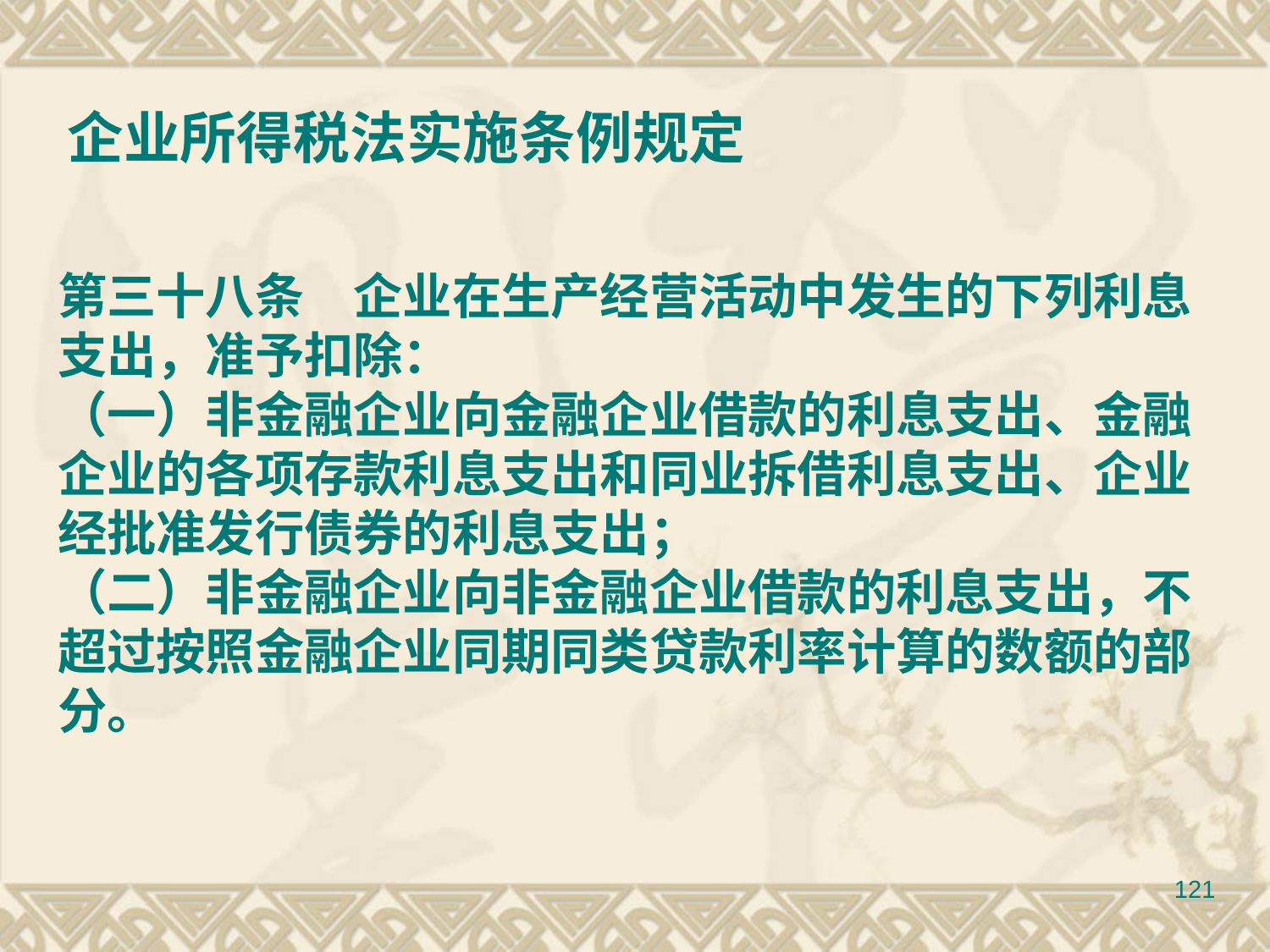

第三十八条　企业在生产经营活动中发生的下列利息支出，准予扣除：
（一）非金融企业向金融企业借款的利息支出、金融企业的各项存款利息支出和同业拆借利息支出、企业经批准发行债券的利息支出；
（二）非金融企业向非金融企业借款的利息支出，不超过按照金融企业同期同类贷款利率计算的数额的部分。
企业所得税法实施条例规定
121